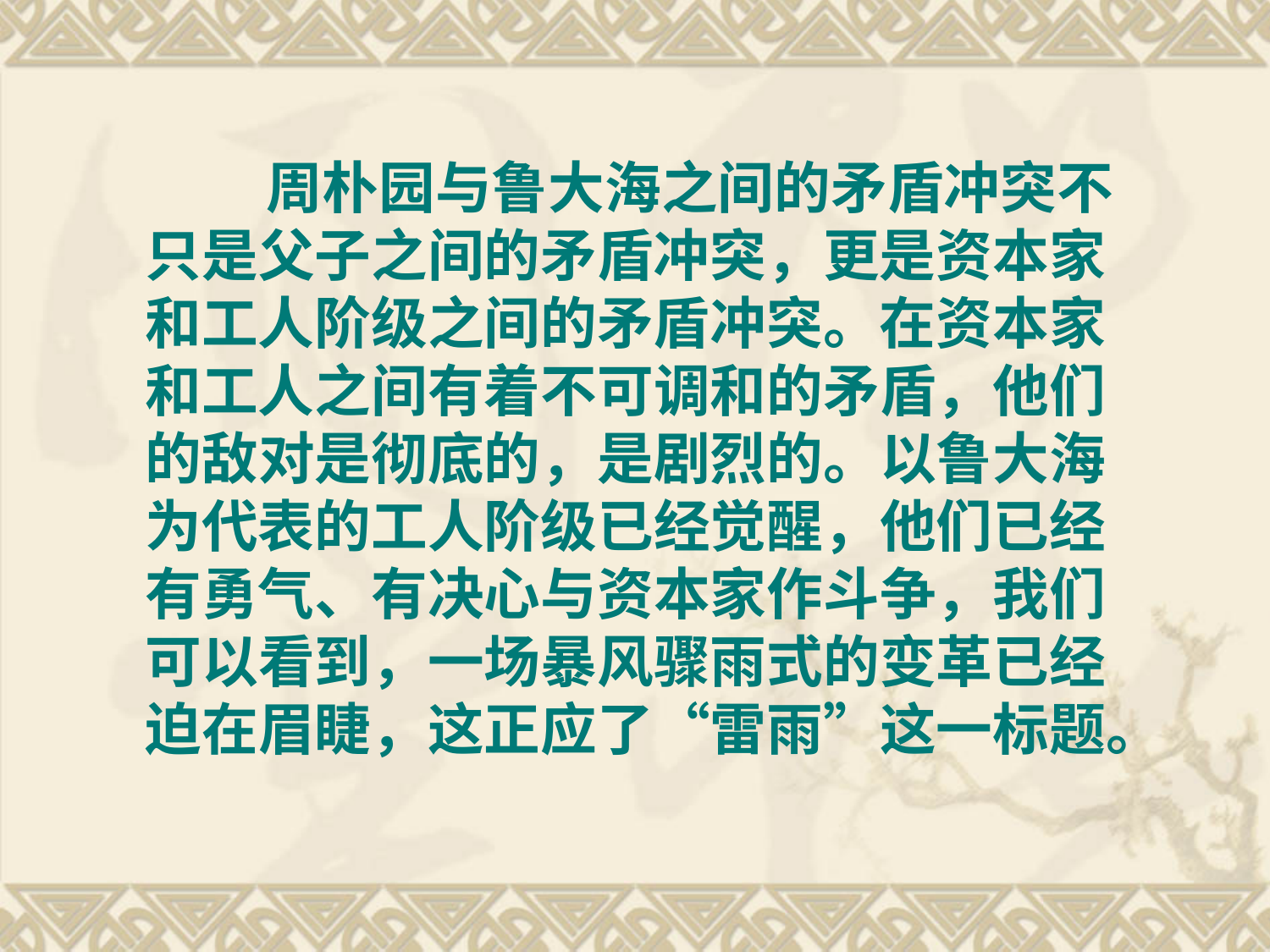

周朴园与鲁大海之间的矛盾冲突不只是父子之间的矛盾冲突，更是资本家和工人阶级之间的矛盾冲突。在资本家和工人之间有着不可调和的矛盾，他们的敌对是彻底的，是剧烈的。以鲁大海为代表的工人阶级已经觉醒，他们已经有勇气、有决心与资本家作斗争，我们可以看到，一场暴风骤雨式的变革已经迫在眉睫，这正应了“雷雨”这一标题。